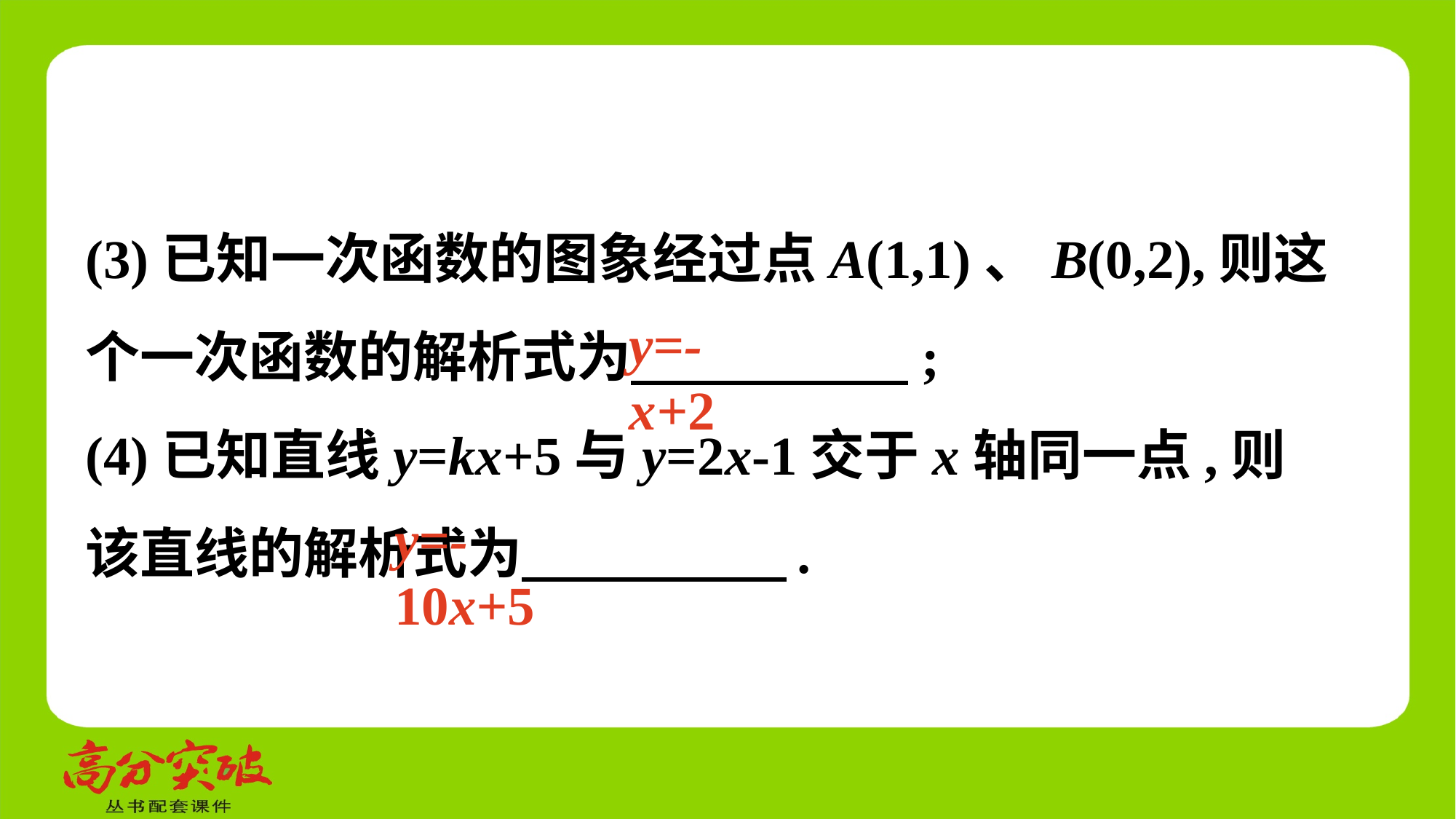

(3)已知一次函数的图象经过点A(1,1)、B(0,2),则这个一次函数的解析式为　                  ;
(4)已知直线y=kx+5与y=2x-1交于x轴同一点,则该直线的解析式为　                 .
y=-x+2
y=-10x+5